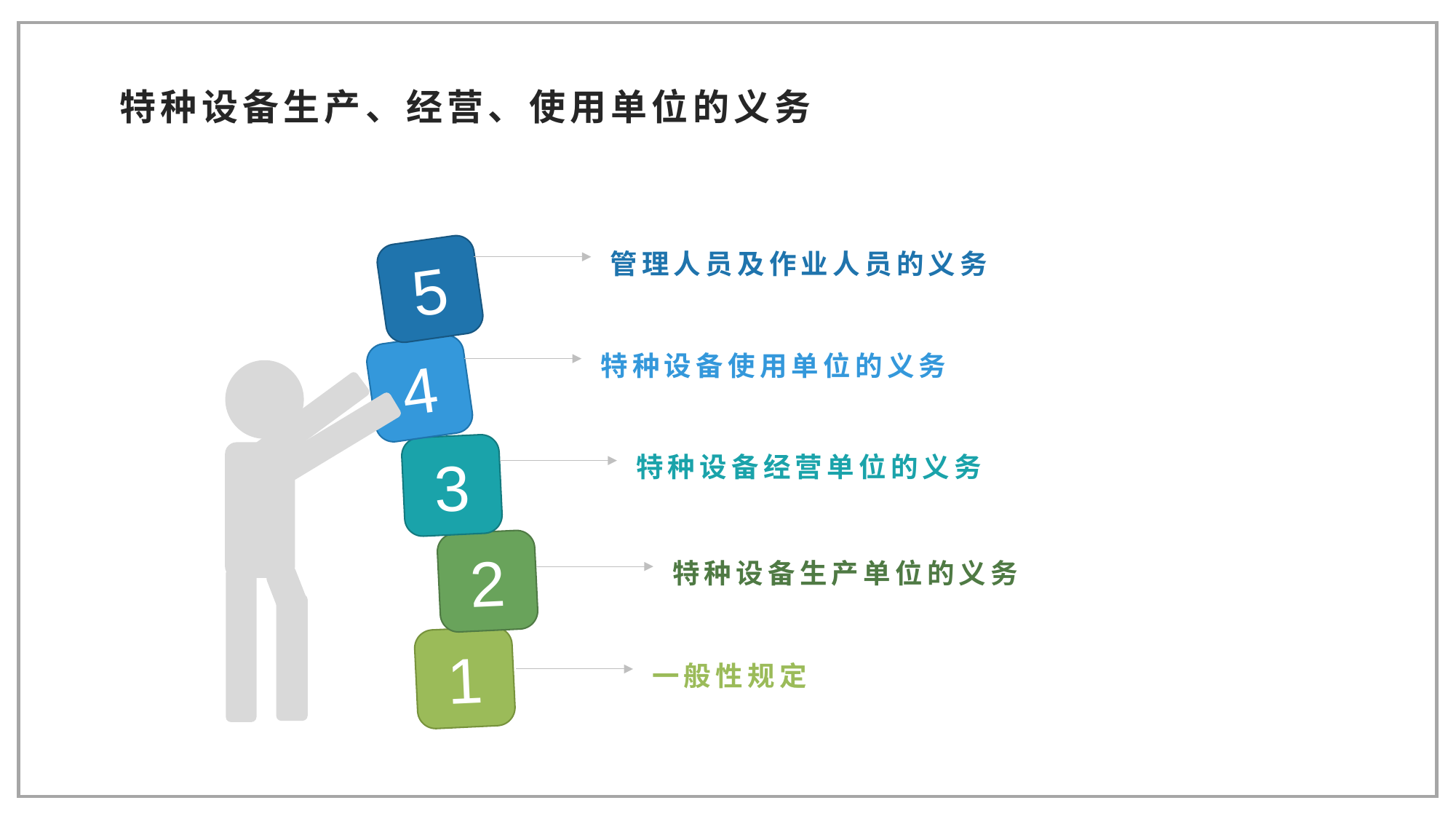

特种设备生产、经营、使用单位的义务
管理人员及作业人员的义务
5
特种设备使用单位的义务
4

3
特种设备经营单位的义务

2
特种设备生产单位的义务

1
一般性规定